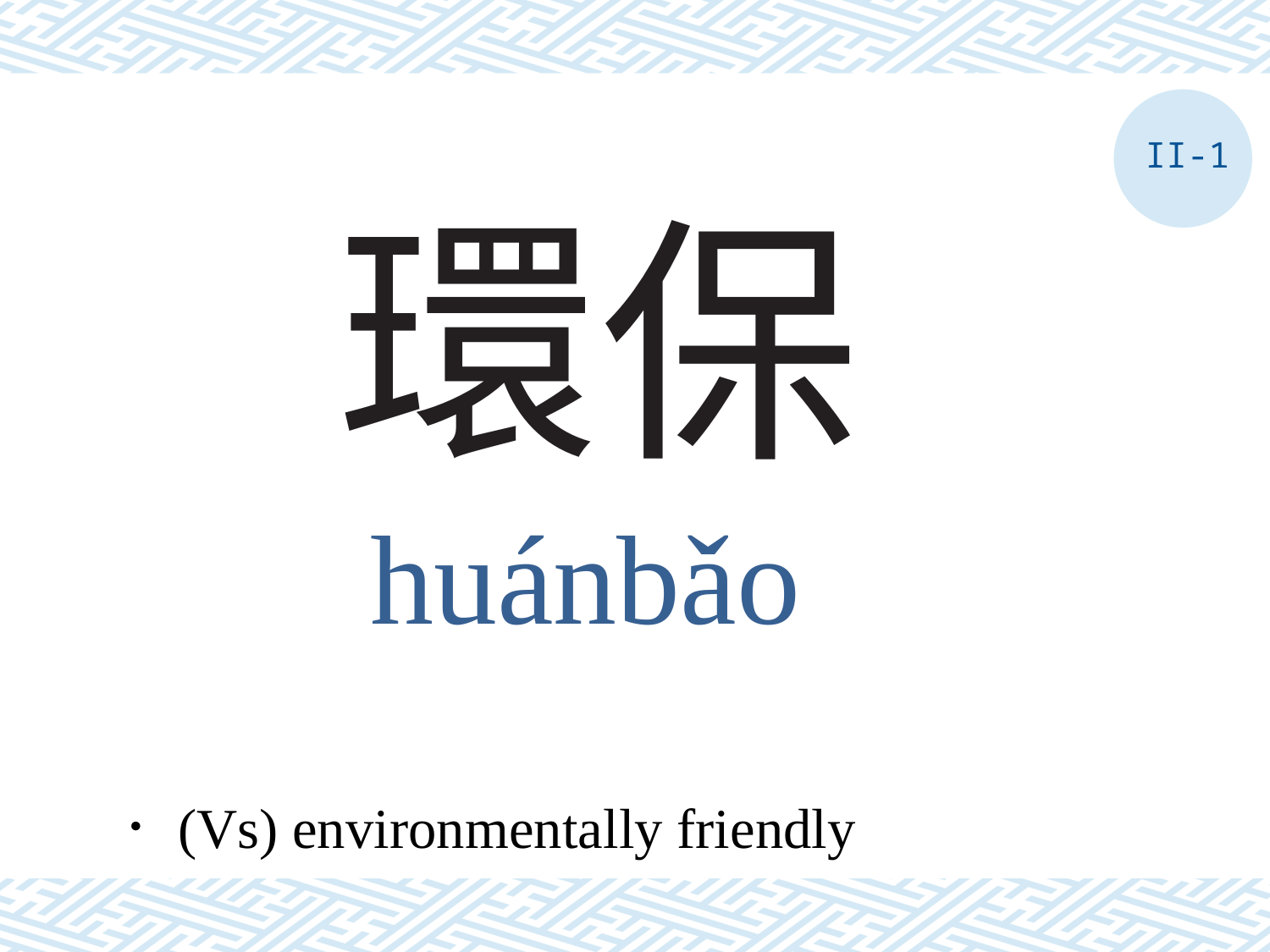

II-1

# 環保
huánbǎo
．(Vs) environmentally friendly